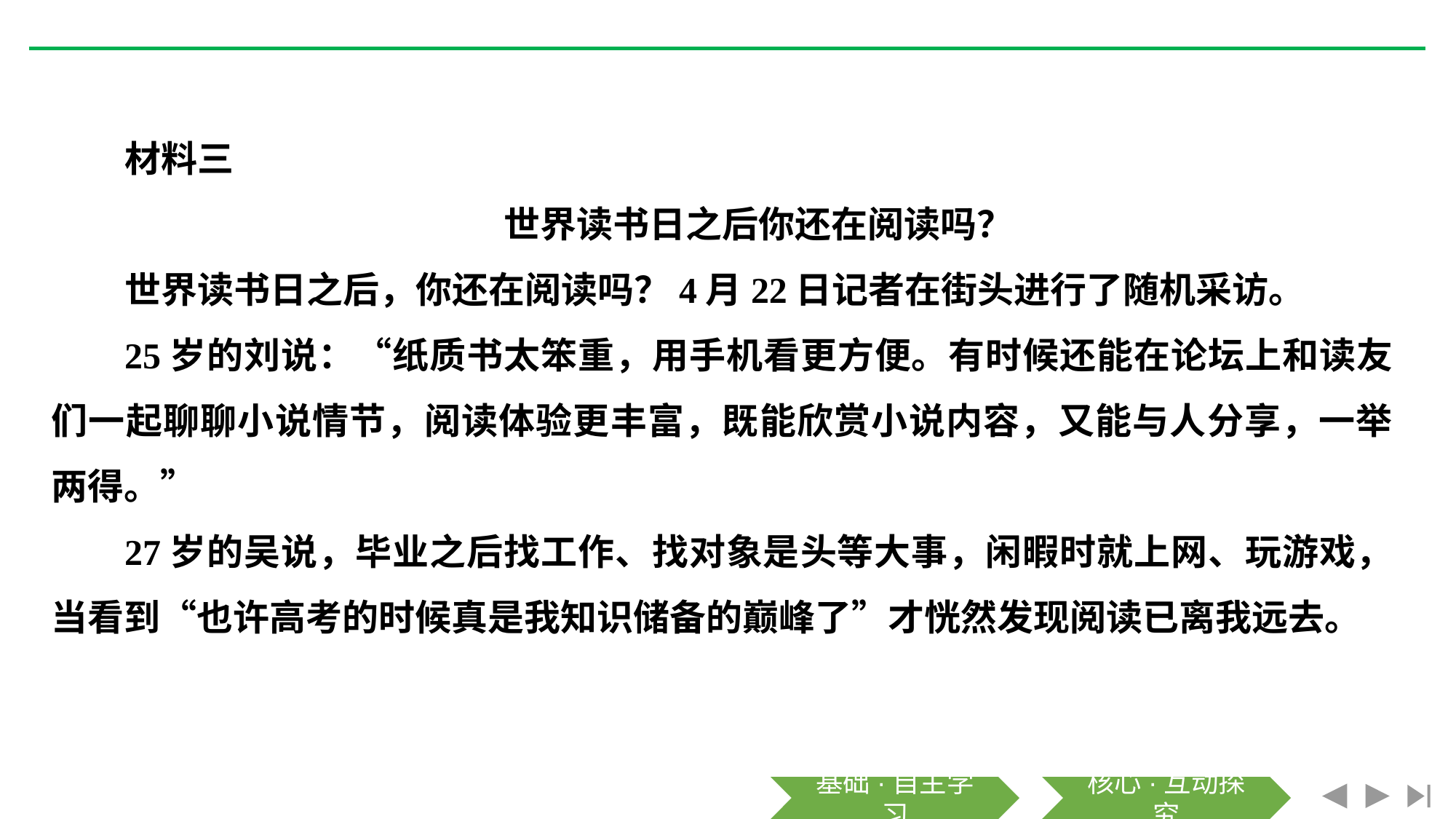

材料三
世界读书日之后你还在阅读吗？
世界读书日之后，你还在阅读吗？4月22日记者在街头进行了随机采访。
25岁的刘说：“纸质书太笨重，用手机看更方便。有时候还能在论坛上和读友们一起聊聊小说情节，阅读体验更丰富，既能欣赏小说内容，又能与人分享，一举两得。”
27岁的吴说，毕业之后找工作、找对象是头等大事，闲暇时就上网、玩游戏，当看到“也许高考的时候真是我知识储备的巅峰了”才恍然发现阅读已离我远去。